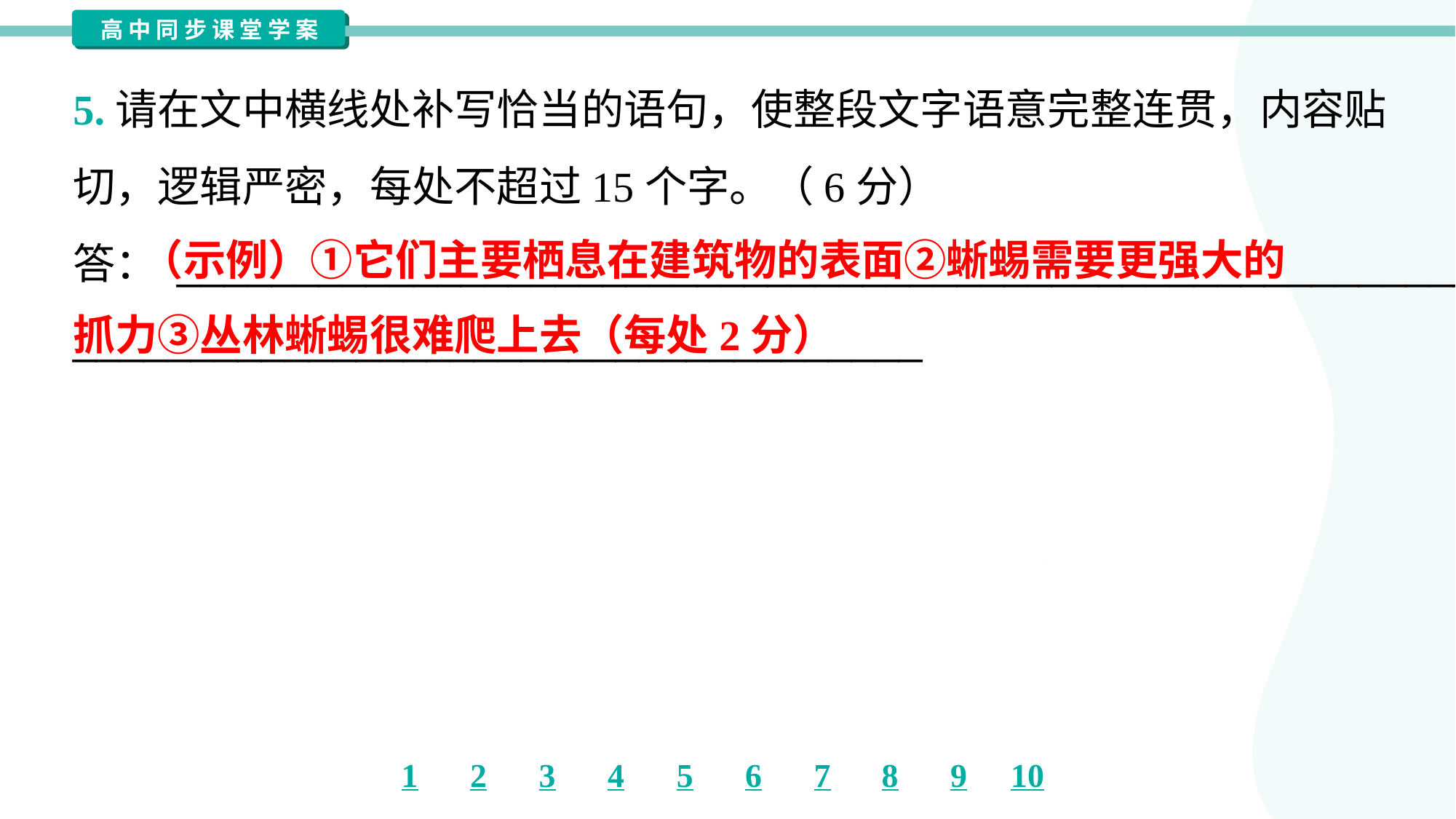

5.请在文中横线处补写恰当的语句，使整段文字语意完整连贯，内容贴
切，逻辑严密，每处不超过15个字。（6分）
答： ________________________________________________________
____________________________________
      （示例）①它们主要栖息在建筑物的表面②蜥蜴需要更强大的
抓力③丛林蜥蜴很难爬上去（每处2分）